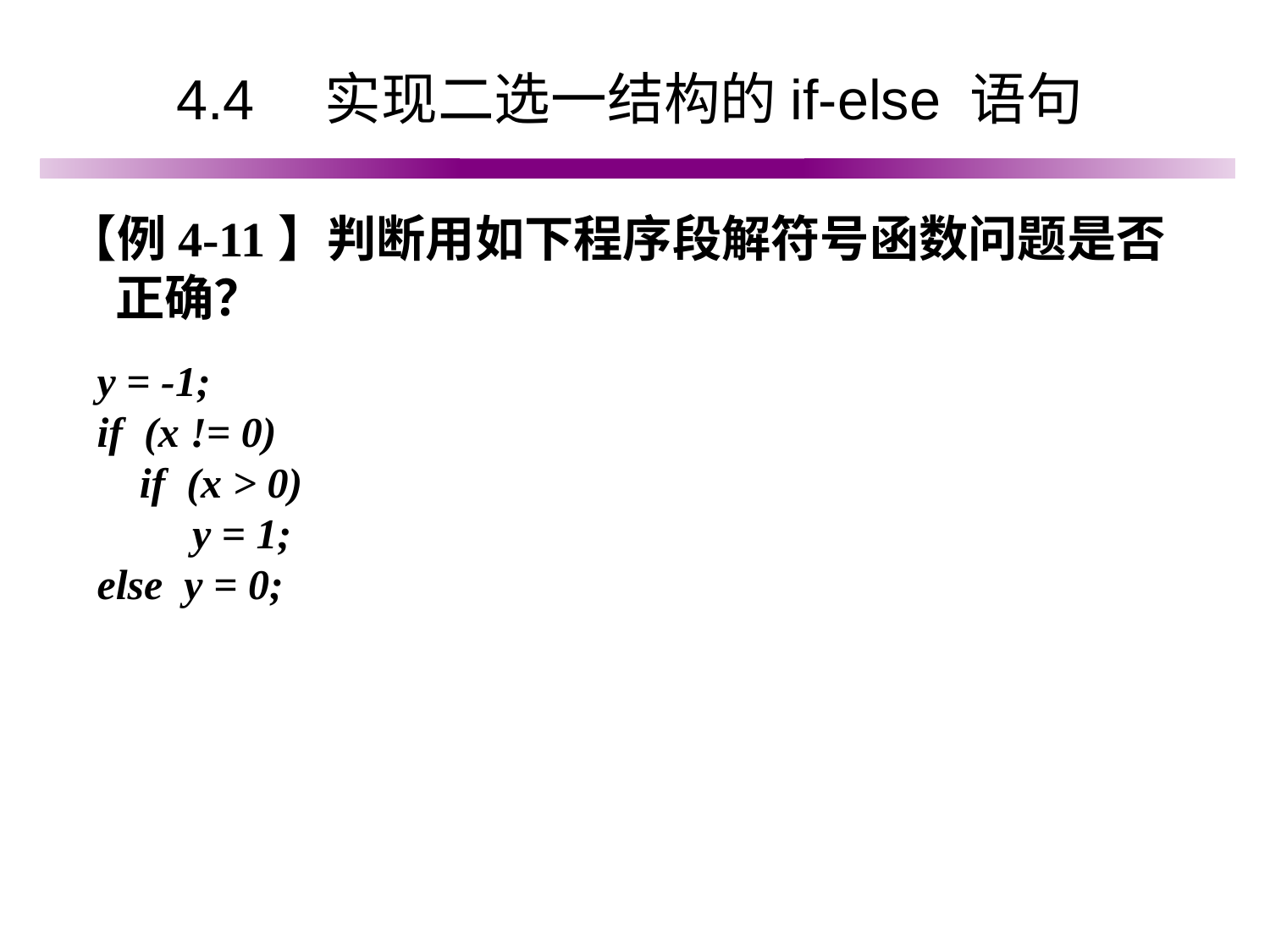

# 4.4　实现二选一结构的if-else 语句
【例4-11】判断用如下程序段解符号函数问题是否正确？
y = -1;
if  (x != 0)
    if  (x > 0)
         y = 1;
else  y = 0;